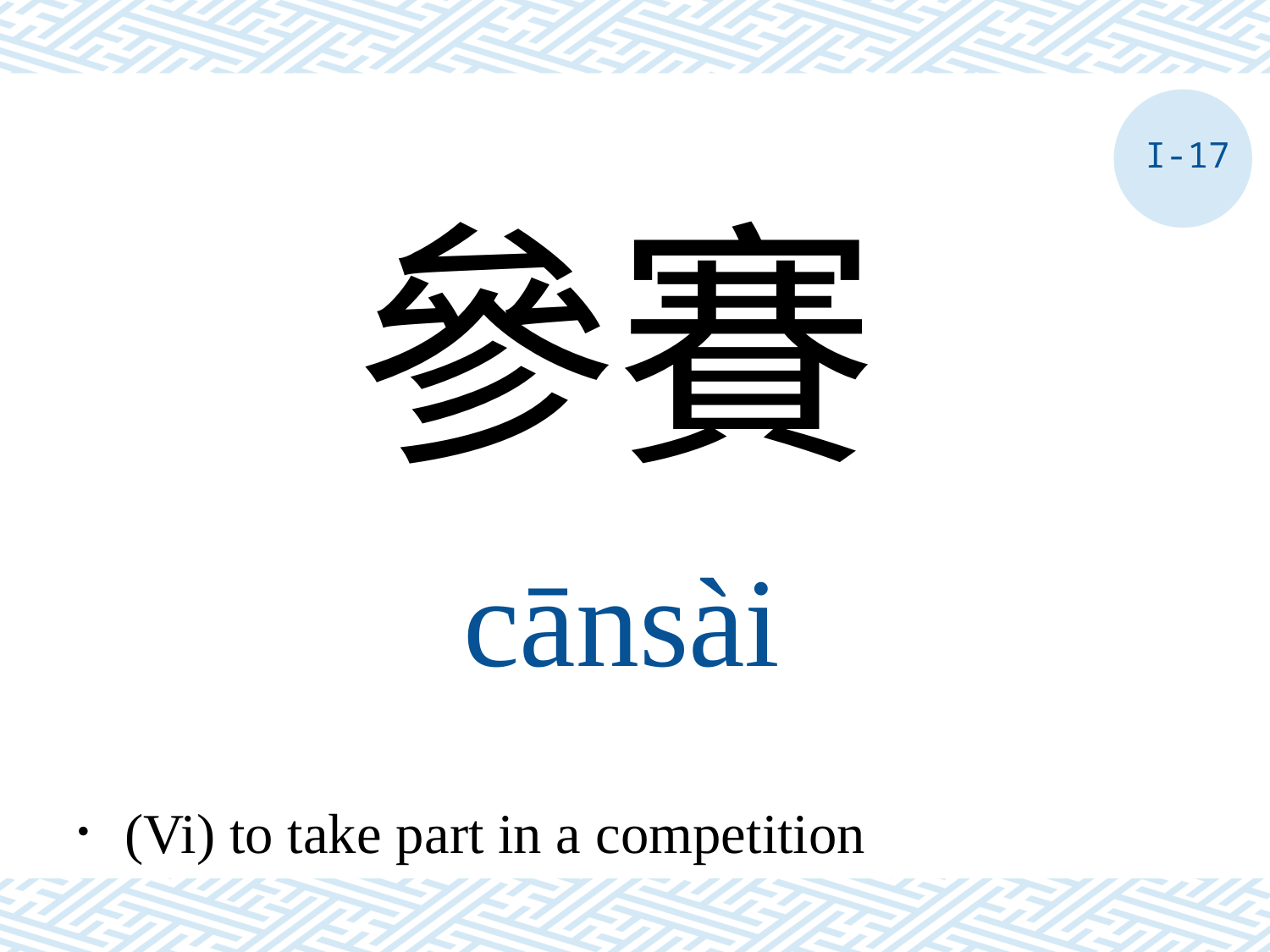

I-17

參賽
cānsài
．(Vi) to take part in a competition